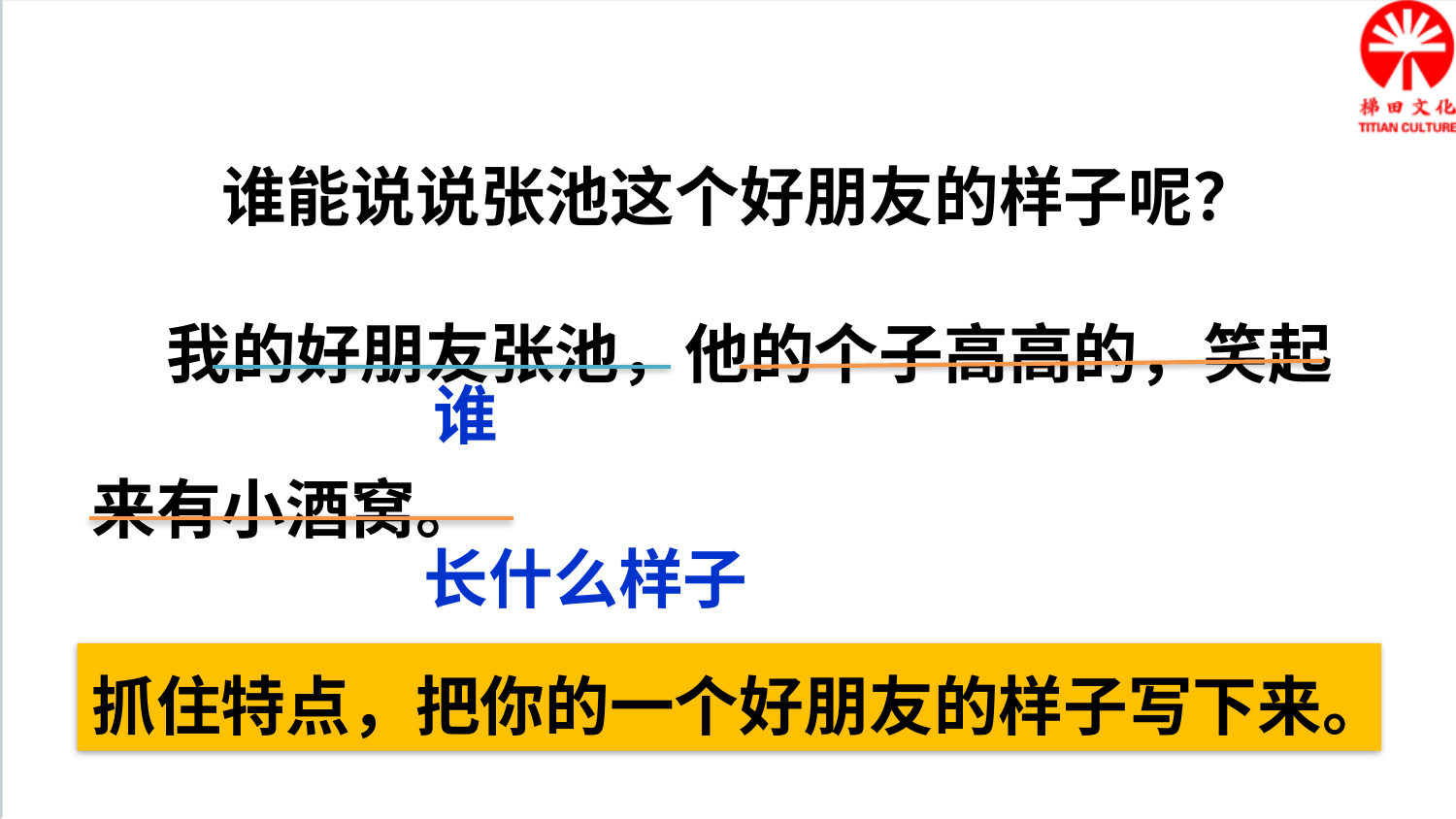

谁能说说张池这个好朋友的样子呢？
    我的好朋友张池，他的个子高高的，笑起来有小酒窝。
谁
长什么样子
抓住特点，把你的一个好朋友的样子写下来。